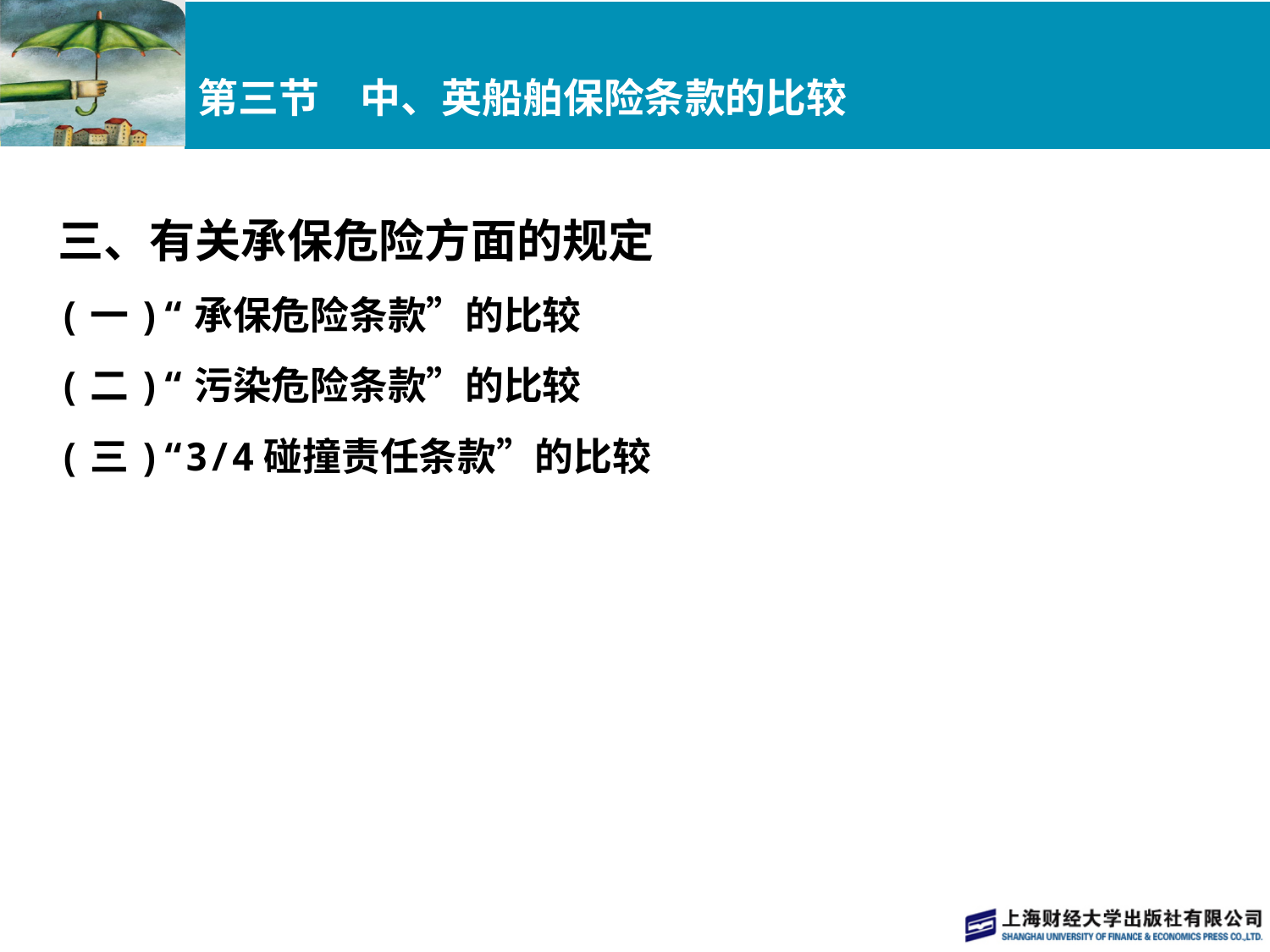

# 第三节　中、英船舶保险条款的比较
三、有关承保危险方面的规定
(一)“承保危险条款”的比较
(二)“污染危险条款”的比较
(三)“3/4碰撞责任条款”的比较